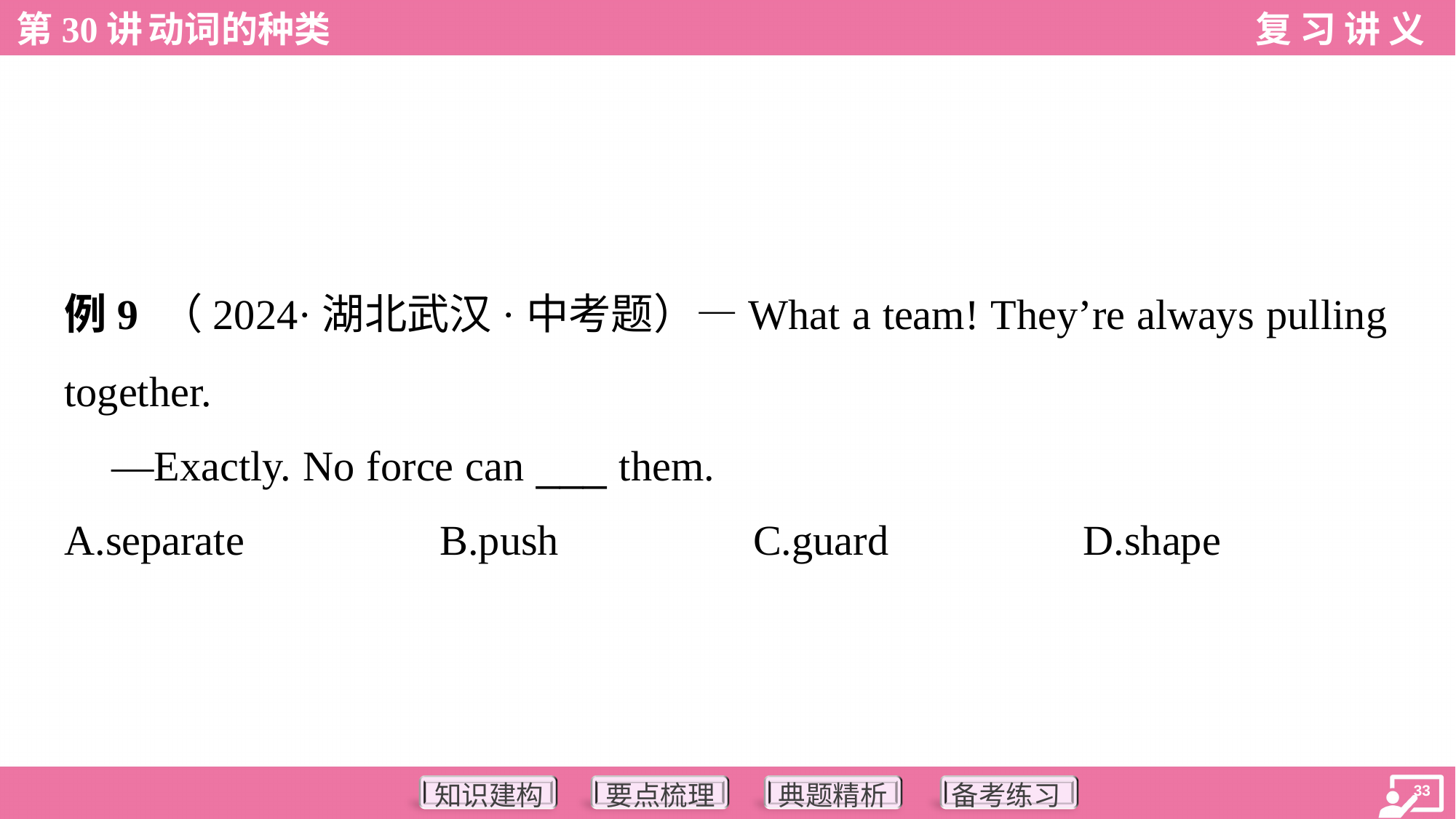

例9 （2024·湖北武汉·中考题）—What a team! They’re always pulling
together.
    —Exactly. No force can ___ them.
A.separate	B.push	C.guard	D.shape